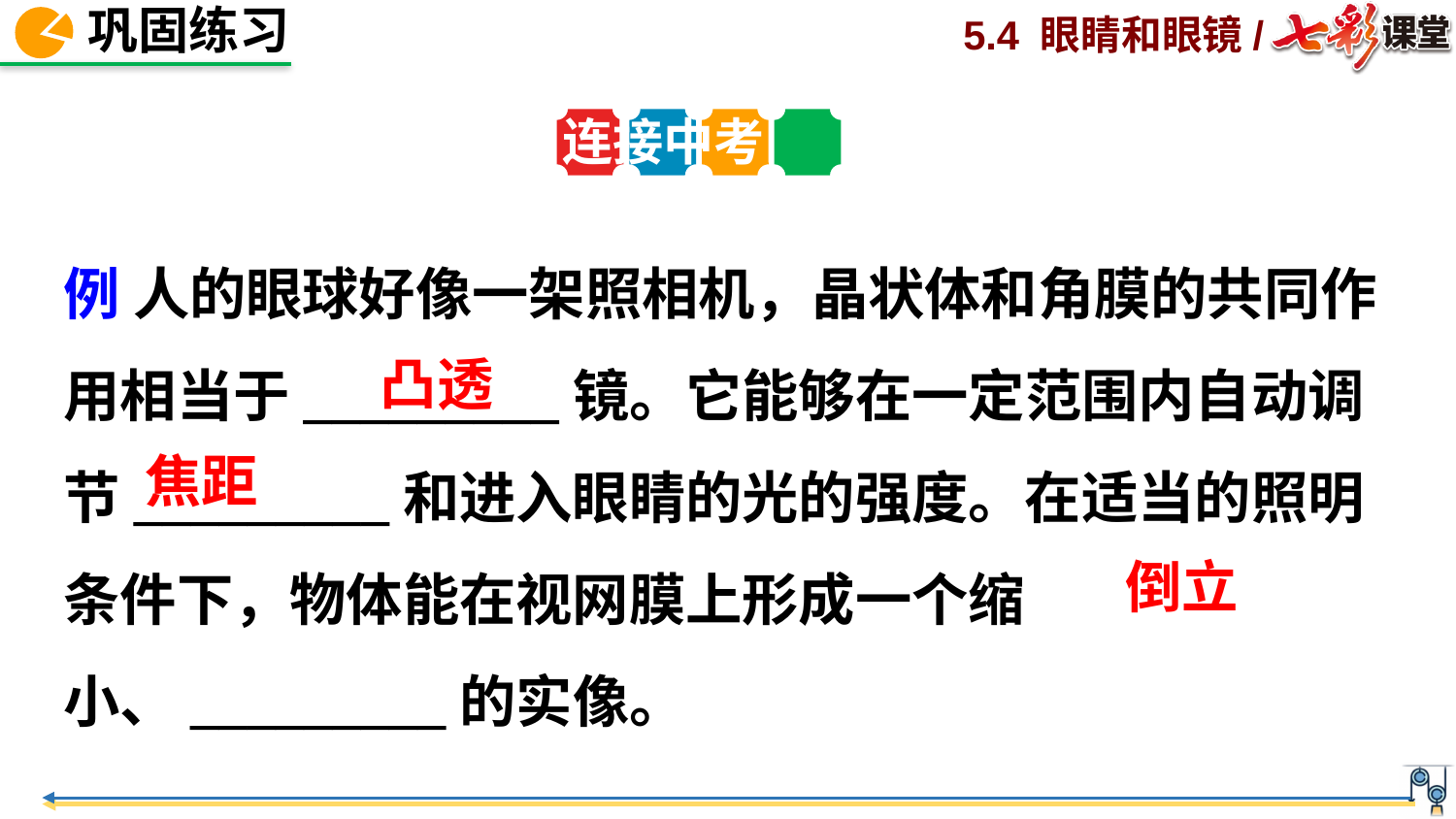

连接中考

例 人的眼球好像一架照相机，晶状体和角膜的共同作用相当于_________镜。它能够在一定范围内自动调节_________和进入眼睛的光的强度。在适当的照明条件下，物体能在视网膜上形成一个缩小、_________的实像。
凸透
焦距
倒立